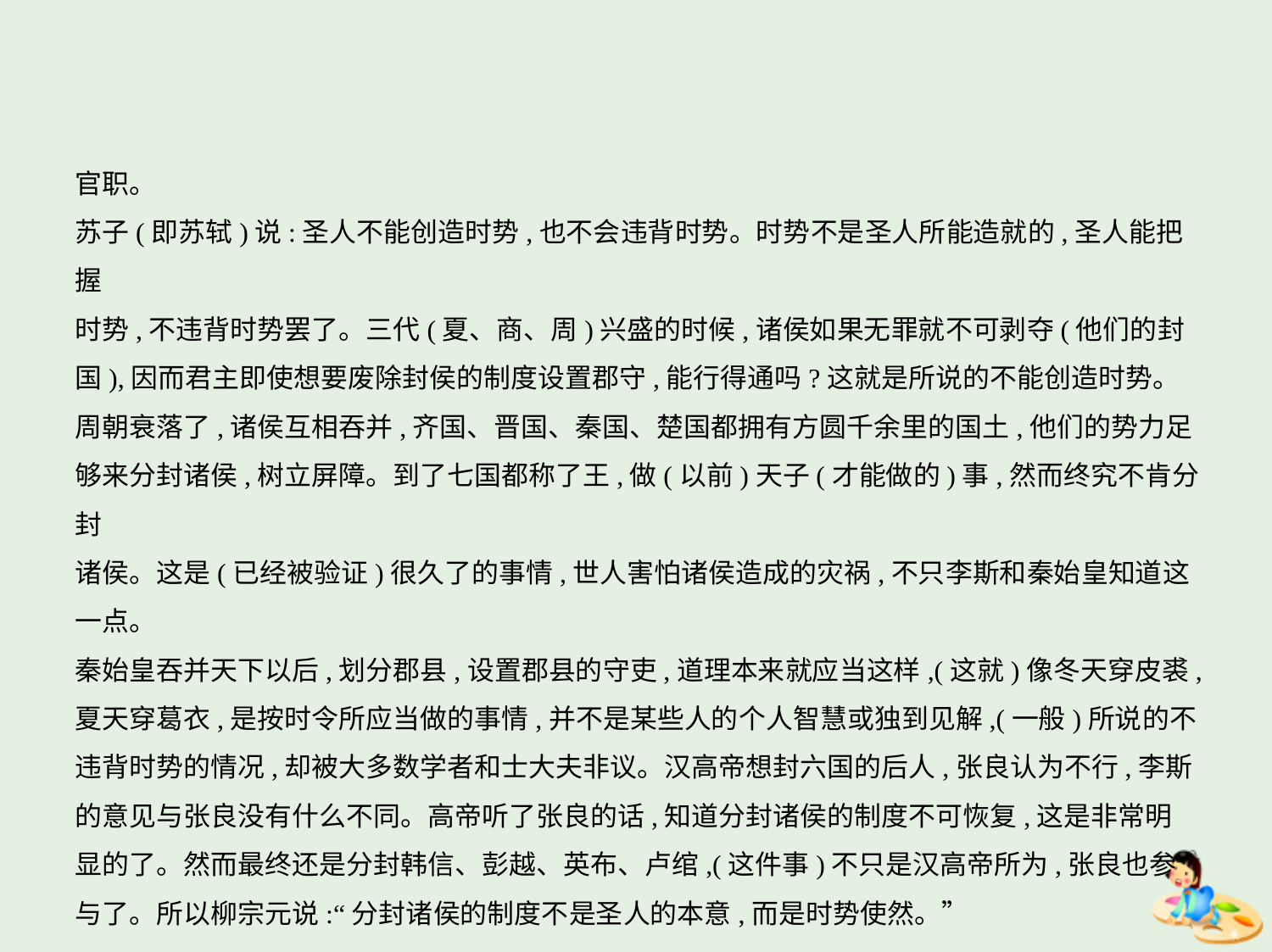

官职。
苏子(即苏轼)说:圣人不能创造时势,也不会违背时势。时势不是圣人所能造就的,圣人能把握
时势,不违背时势罢了。三代(夏、商、周)兴盛的时候,诸侯如果无罪就不可剥夺(他们的封
国),因而君主即使想要废除封侯的制度设置郡守,能行得通吗?这就是所说的不能创造时势。
周朝衰落了,诸侯互相吞并,齐国、晋国、秦国、楚国都拥有方圆千余里的国土,他们的势力足
够来分封诸侯,树立屏障。到了七国都称了王,做(以前)天子(才能做的)事,然而终究不肯分封
诸侯。这是(已经被验证)很久了的事情,世人害怕诸侯造成的灾祸,不只李斯和秦始皇知道这
一点。
秦始皇吞并天下以后,划分郡县,设置郡县的守吏,道理本来就应当这样,(这就)像冬天穿皮裘,
夏天穿葛衣,是按时令所应当做的事情,并不是某些人的个人智慧或独到见解,(一般)所说的不
违背时势的情况,却被大多数学者和士大夫非议。汉高帝想封六国的后人,张良认为不行,李斯
的意见与张良没有什么不同。高帝听了张良的话,知道分封诸侯的制度不可恢复,这是非常明
显的了。然而最终还是分封韩信、彭越、英布、卢绾,(这件事)不只是汉高帝所为,张良也参
与了。所以柳宗元说:“分封诸侯的制度不是圣人的本意,而是时势使然。”